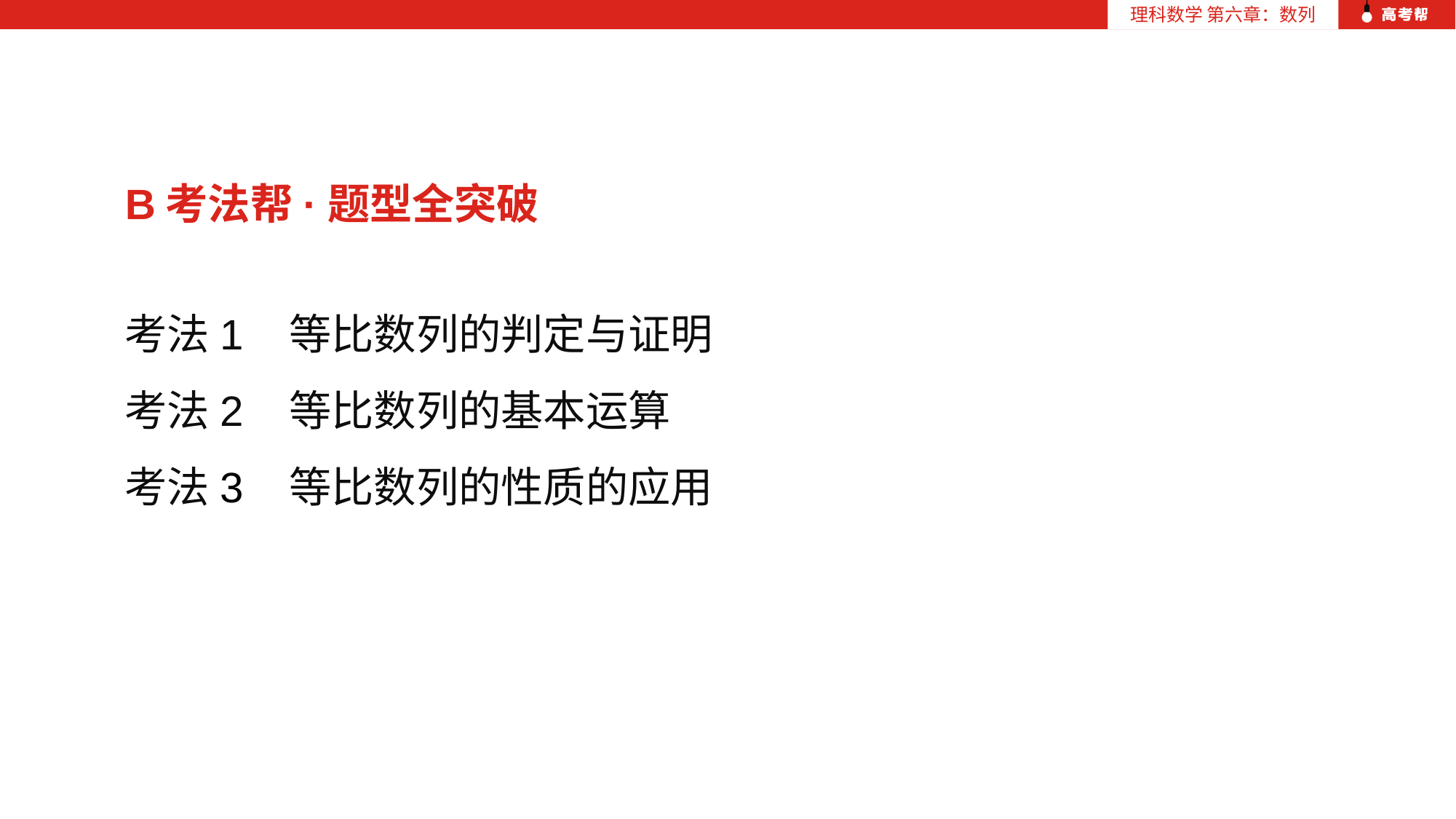

B考法帮·题型全突破
考法1   等比数列的判定与证明
考法2   等比数列的基本运算
考法3   等比数列的性质的应用